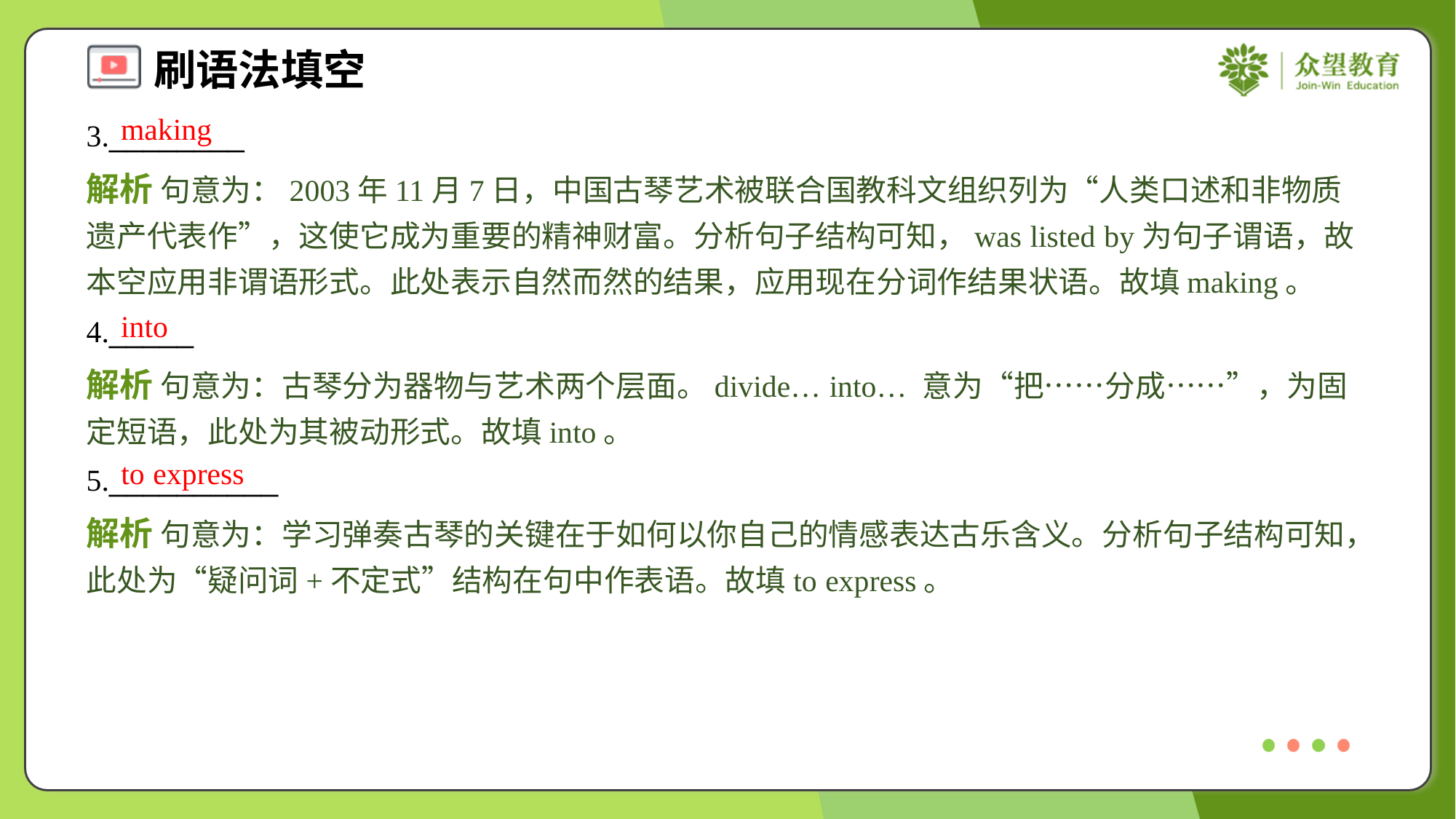

making
3.________
解析 句意为：2003年11月7日，中国古琴艺术被联合国教科文组织列为“人类口述和非物质遗产代表作”，这使它成为重要的精神财富。分析句子结构可知，was listed by为句子谓语，故本空应用非谓语形式。此处表示自然而然的结果，应用现在分词作结果状语。故填making。
into
4._____
解析 句意为：古琴分为器物与艺术两个层面。divide… into… 意为“把……分成……”，为固定短语，此处为其被动形式。故填into。
to express
5.__________
解析 句意为：学习弹奏古琴的关键在于如何以你自己的情感表达古乐含义。分析句子结构可知，此处为“疑问词+不定式”结构在句中作表语。故填to express。